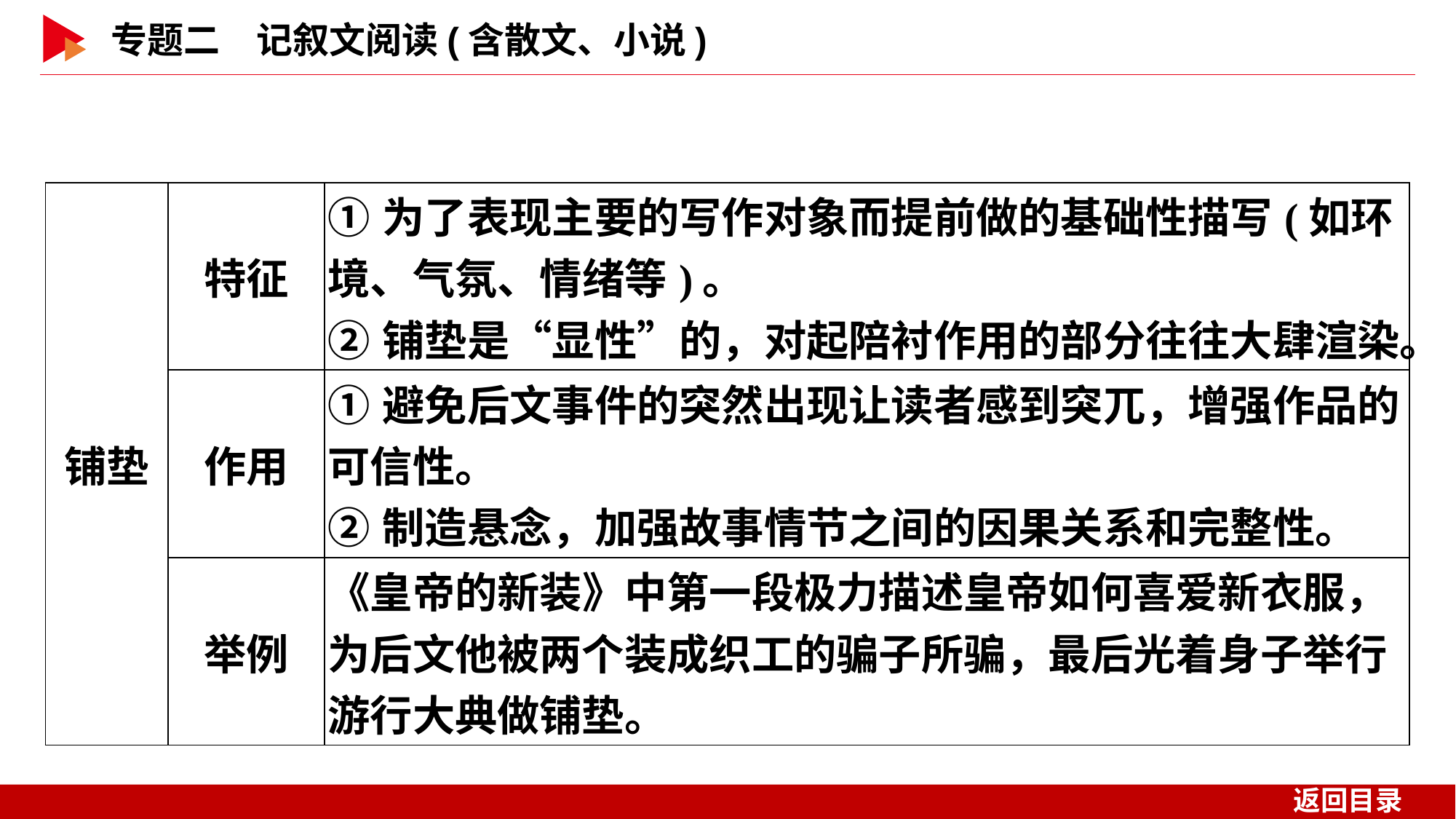

| 铺垫 | 特征 | ①为了表现主要的写作对象而提前做的基础性描写(如环境、气氛、情绪等)。 ②铺垫是“显性”的，对起陪衬作用的部分往往大肆渲染。 |
| --- | --- | --- |
|  | 作用 | ①避免后文事件的突然出现让读者感到突兀，增强作品的可信性。 ②制造悬念，加强故事情节之间的因果关系和完整性。 |
|  | 举例 | 《皇帝的新装》中第一段极力描述皇帝如何喜爱新衣服，为后文他被两个装成织工的骗子所骗，最后光着身子举行游行大典做铺垫。 |